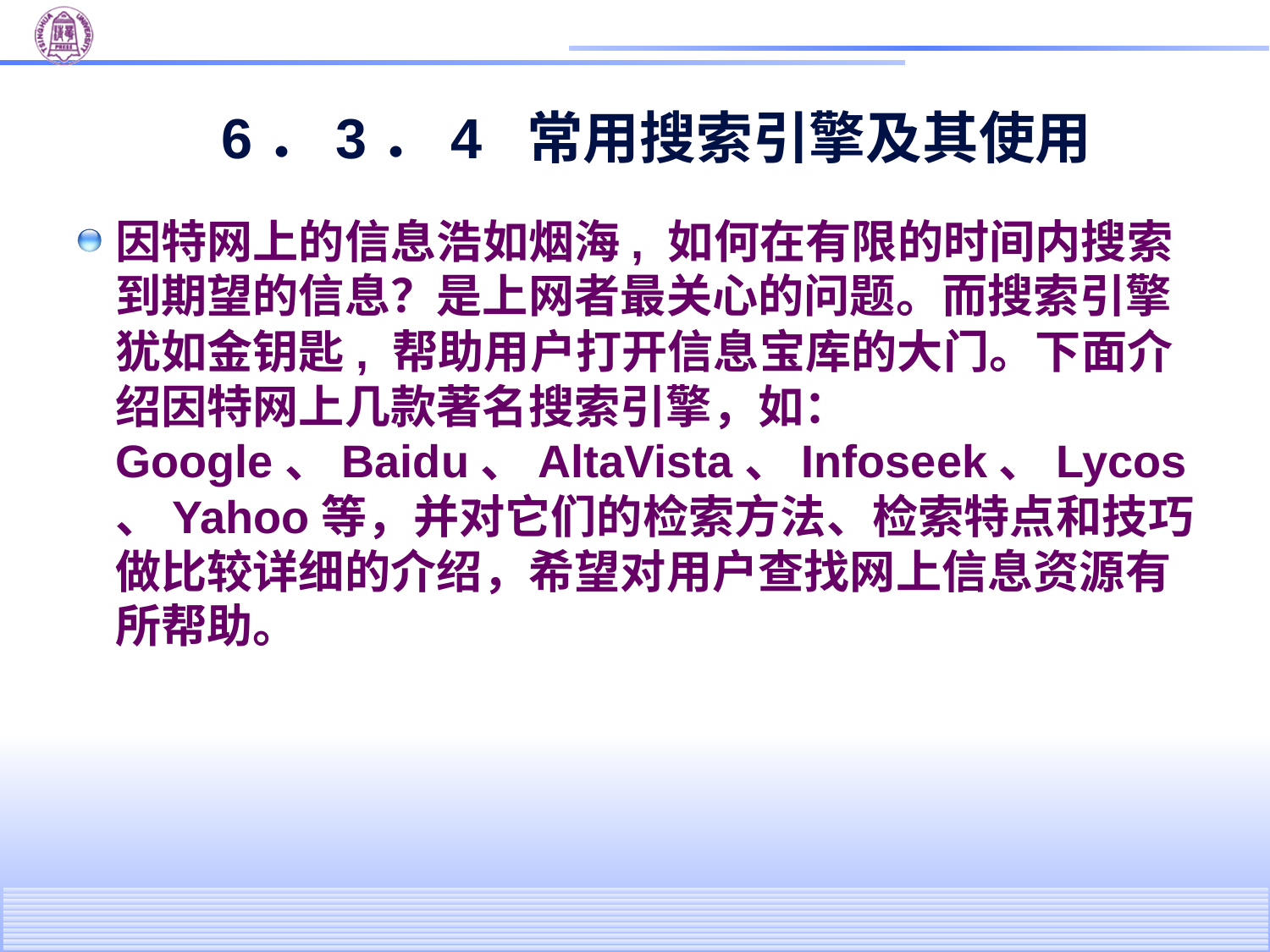

# 6．3．4  常用搜索引擎及其使用
因特网上的信息浩如烟海, 如何在有限的时间内搜索到期望的信息？是上网者最关心的问题。而搜索引擎犹如金钥匙, 帮助用户打开信息宝库的大门。下面介绍因特网上几款著名搜索引擎，如：Google、Baidu、AltaVista、Infoseek、Lycos、Yahoo等，并对它们的检索方法、检索特点和技巧做比较详细的介绍，希望对用户查找网上信息资源有所帮助。